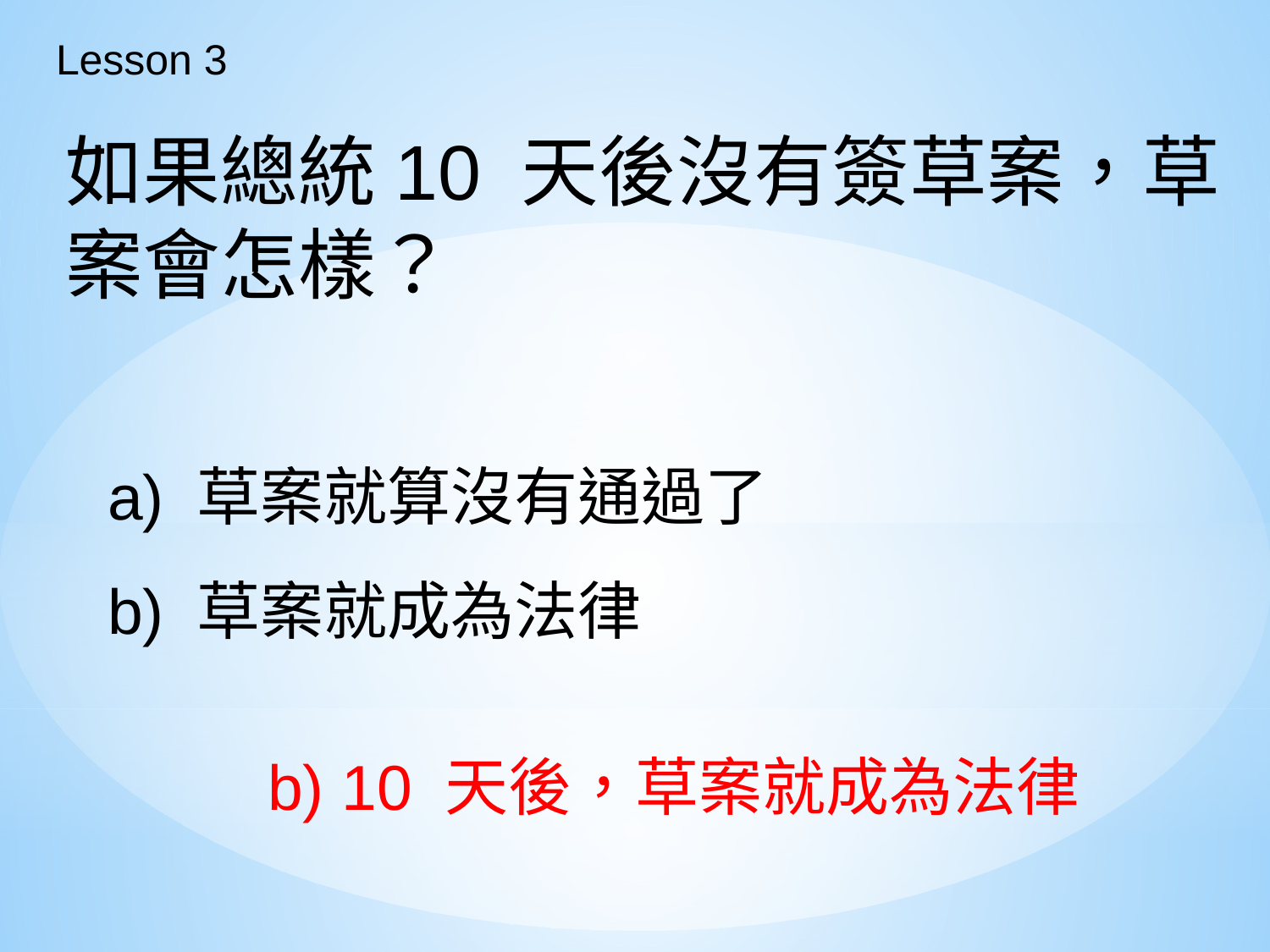

Lesson 3

如果總統10 天後沒有簽草案，草案會怎樣？
a) 草案就算沒有通過了
b) 草案就成為法律

b) 10 天後，草案就成為法律